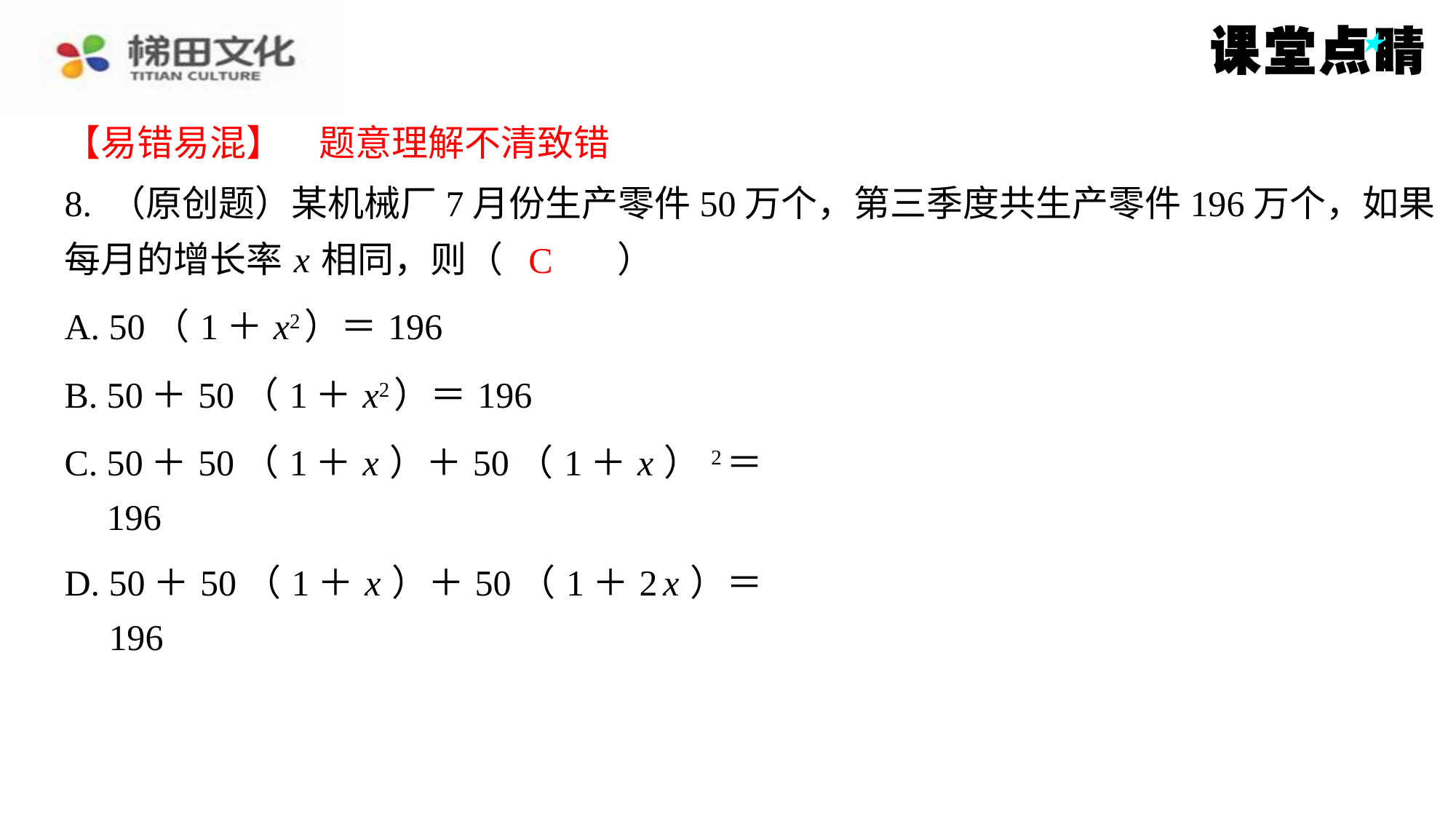

【易错易混】　题意理解不清致错
【易错易混】　题意理解不清致错
8. （原创题）某机械厂7月份生产零件50万个，第三季度共生产零件196万个，如果
每月的增长率 x 相同，则（　C　）
C
| A. 50（1＋ x2）＝196 |
| --- |
| B. 50＋50（1＋ x2）＝196 |
| C. 50＋50（1＋ x ）＋50（1＋ x ）2＝196 |
| D. 50＋50（1＋ x ）＋50（1＋2 x ）＝196 |